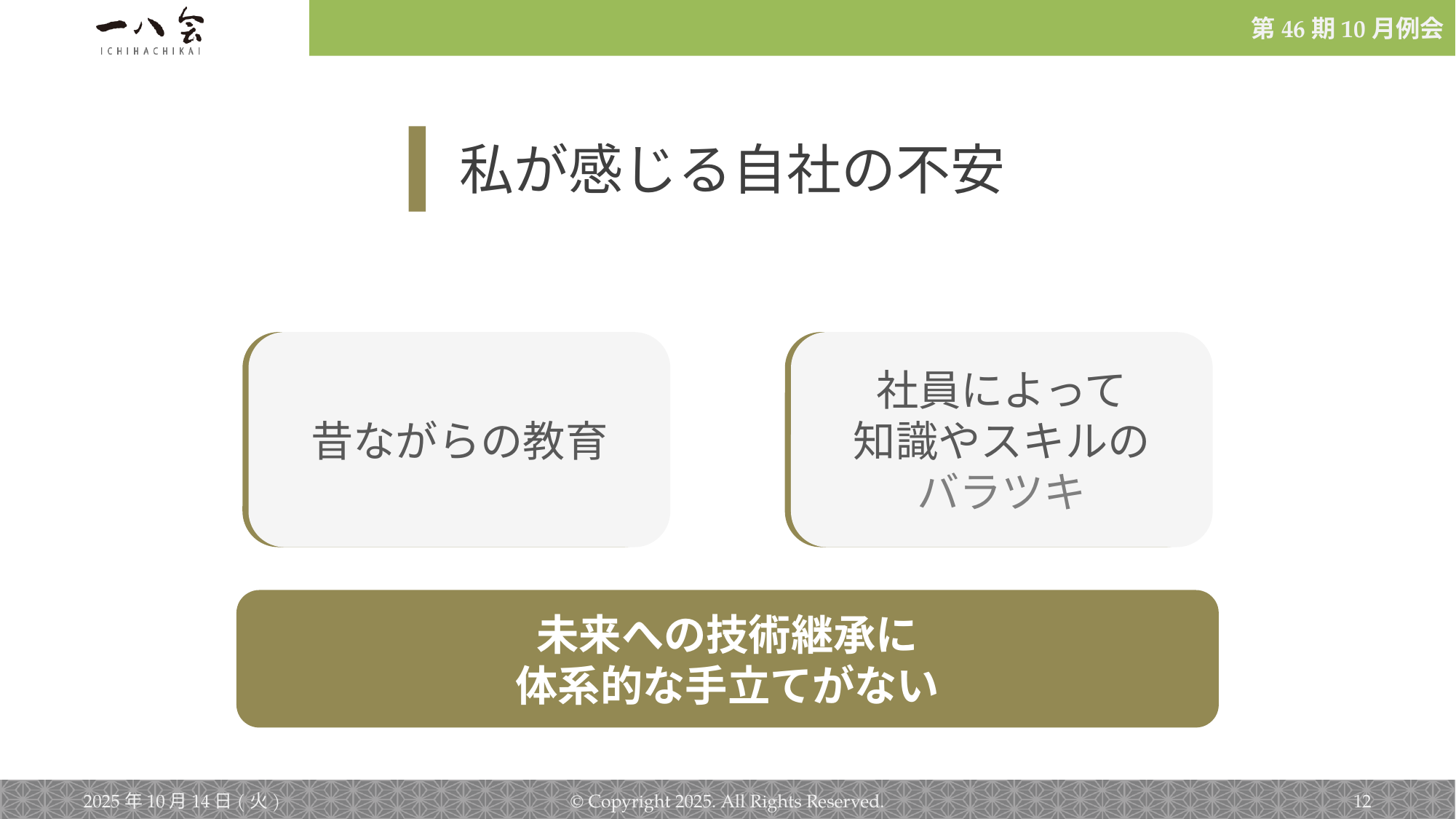

私が感じる自社の不安

昔ながらの教育

社員によって
知識やスキルの
バラツキ
未来への技術継承に
体系的な手立てがない
2025年10月14日(火)
© Copyright 2025. All Rights Reserved.
12